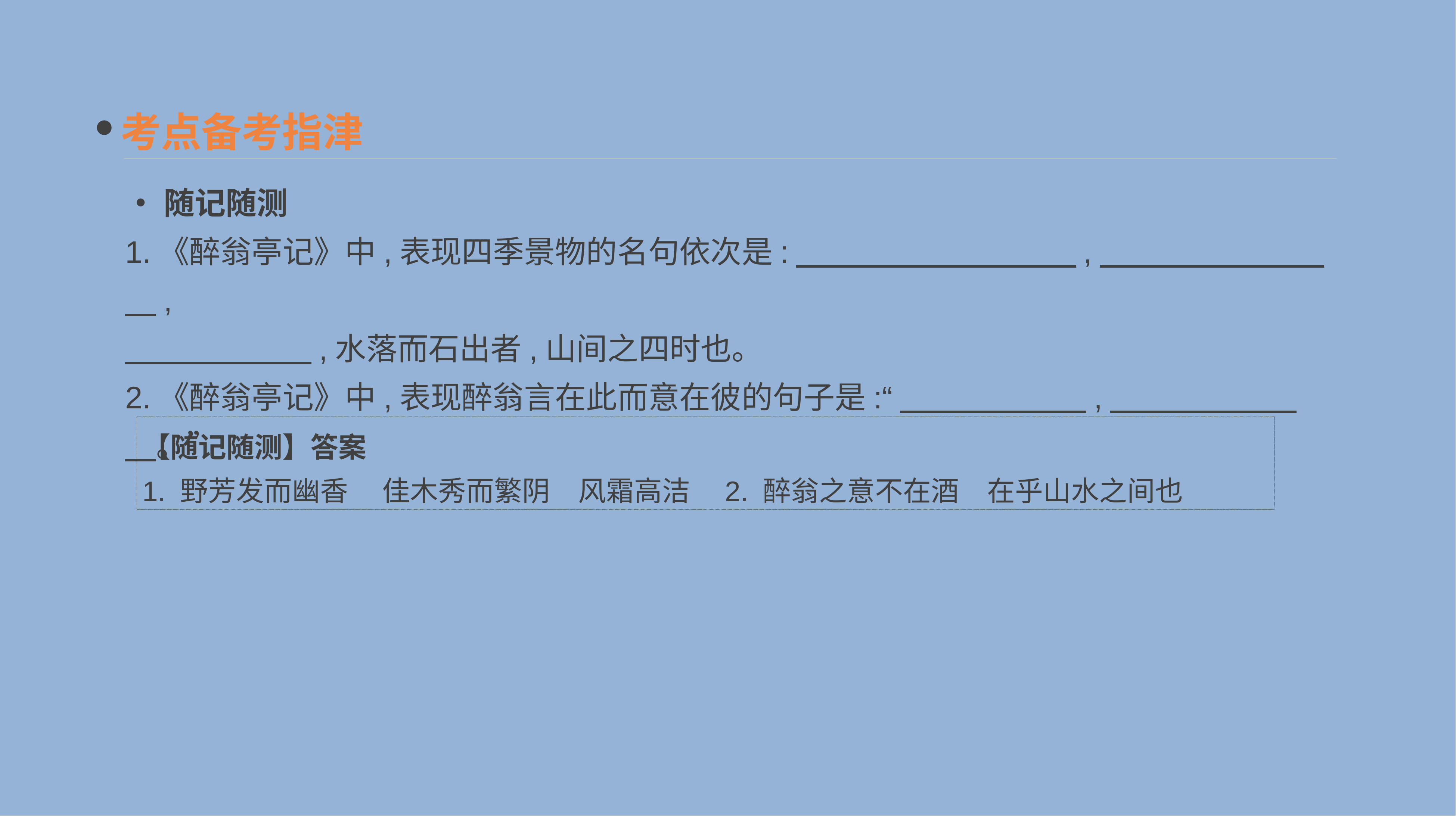

考点备考指津

•随记随测
1.《醉翁亭记》中,表现四季景物的名句依次是:　　　　　　　　　,　　　　　　 　　,
　　　　　　,水落而石出者,山间之四时也。
2.《醉翁亭记》中,表现醉翁言在此而意在彼的句子是:“　　　　　　,　　　　　　　。”
【随记随测】答案
1. 野芳发而幽香　 佳木秀而繁阴　风霜高洁　2. 醉翁之意不在酒　在乎山水之间也